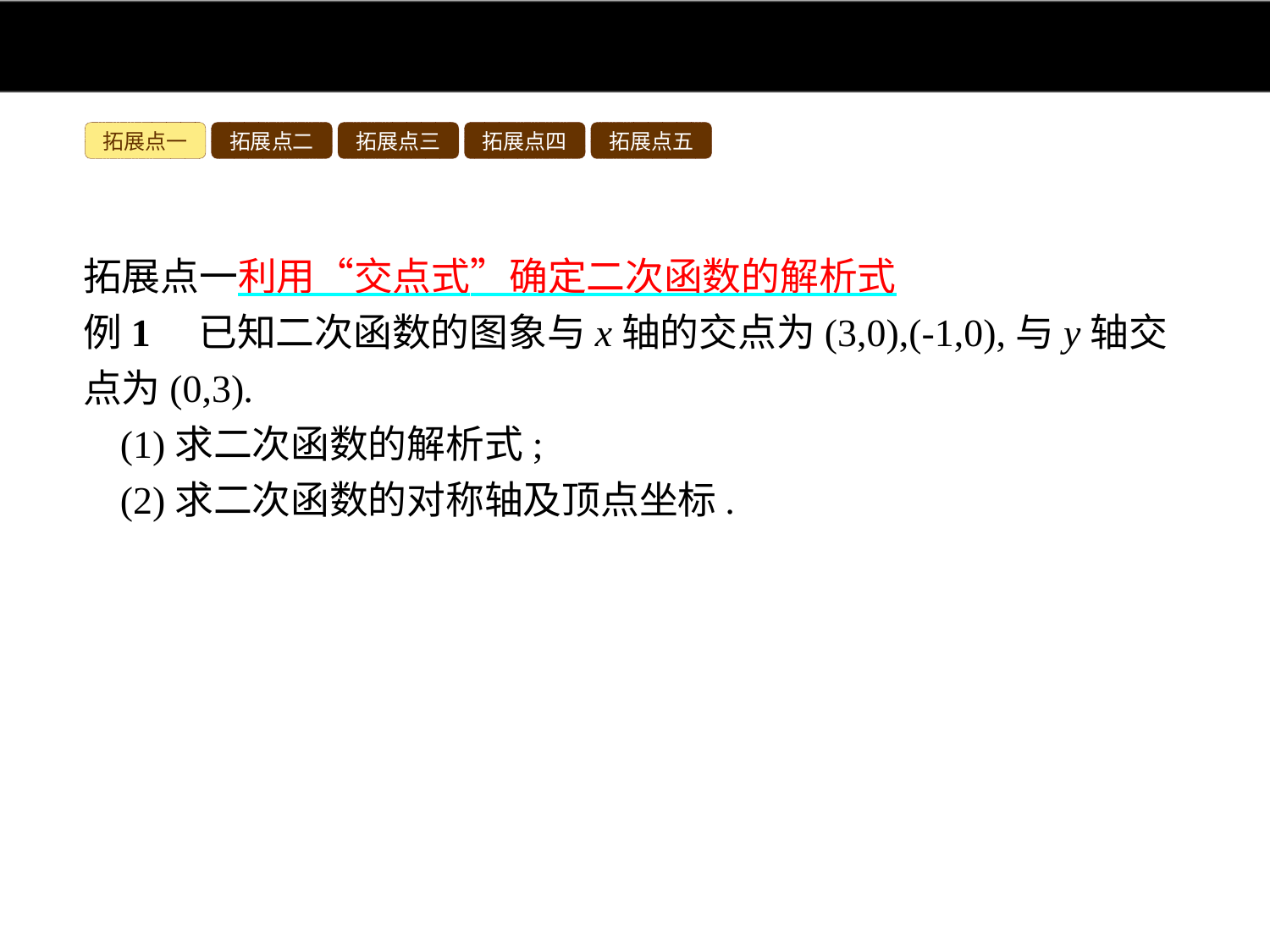

拓展点一
拓展点二
拓展点三
拓展点四
拓展点五
拓展点一利用“交点式”确定二次函数的解析式
例1　已知二次函数的图象与x轴的交点为(3,0),(-1,0),与y轴交点为(0,3).
(1)求二次函数的解析式;
(2)求二次函数的对称轴及顶点坐标.
分析:(1)∵二次函数的图象与x轴的交点为(3,0),(-1,0),
∴可设二次函数解析式为y=a(x-3)(x+1).
把与y轴交点坐标(0,3)代入即可求解.
(2)根据二次函数解析式即可求出对称轴及顶点坐标.